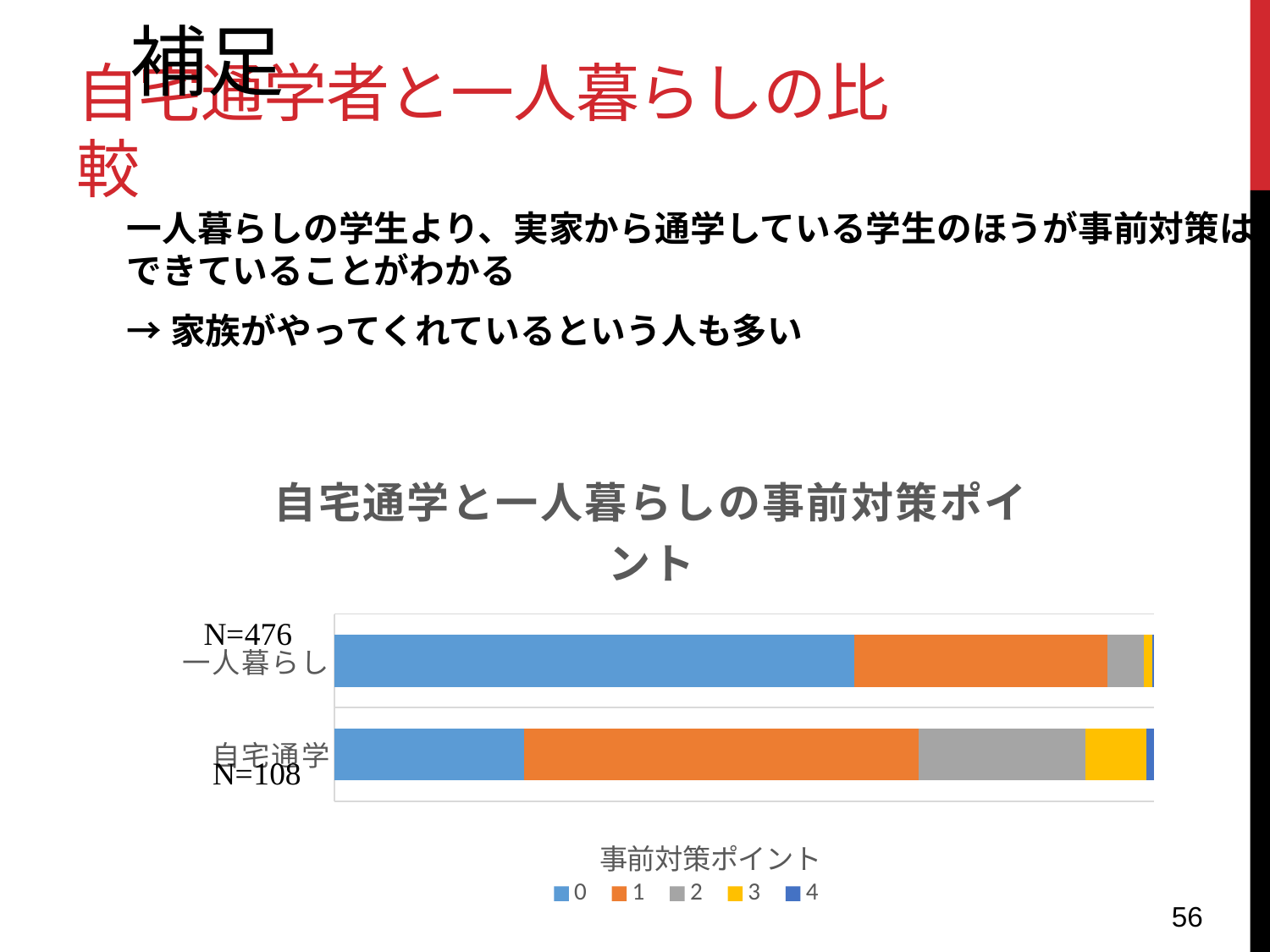

補足
# 自宅通学者と一人暮らしの比較
一人暮らしの学生より、実家から通学している学生のほうが事前対策はできていることがわかる
→家族がやってくれているという人も多い

### Chart: 自宅通学と一人暮らしの事前対策ポイント

| Category | 0 | 1 | 2 | 3 | 4 |
|---|---|---|---|---|---|
| 自宅通学 | 25.0 | 52.0 | 22.0 | 8.0 | 1.0 |
| 一人暮らし | 302.0 | 147.0 | 21.0 | 5.0 | 1.0 |
56